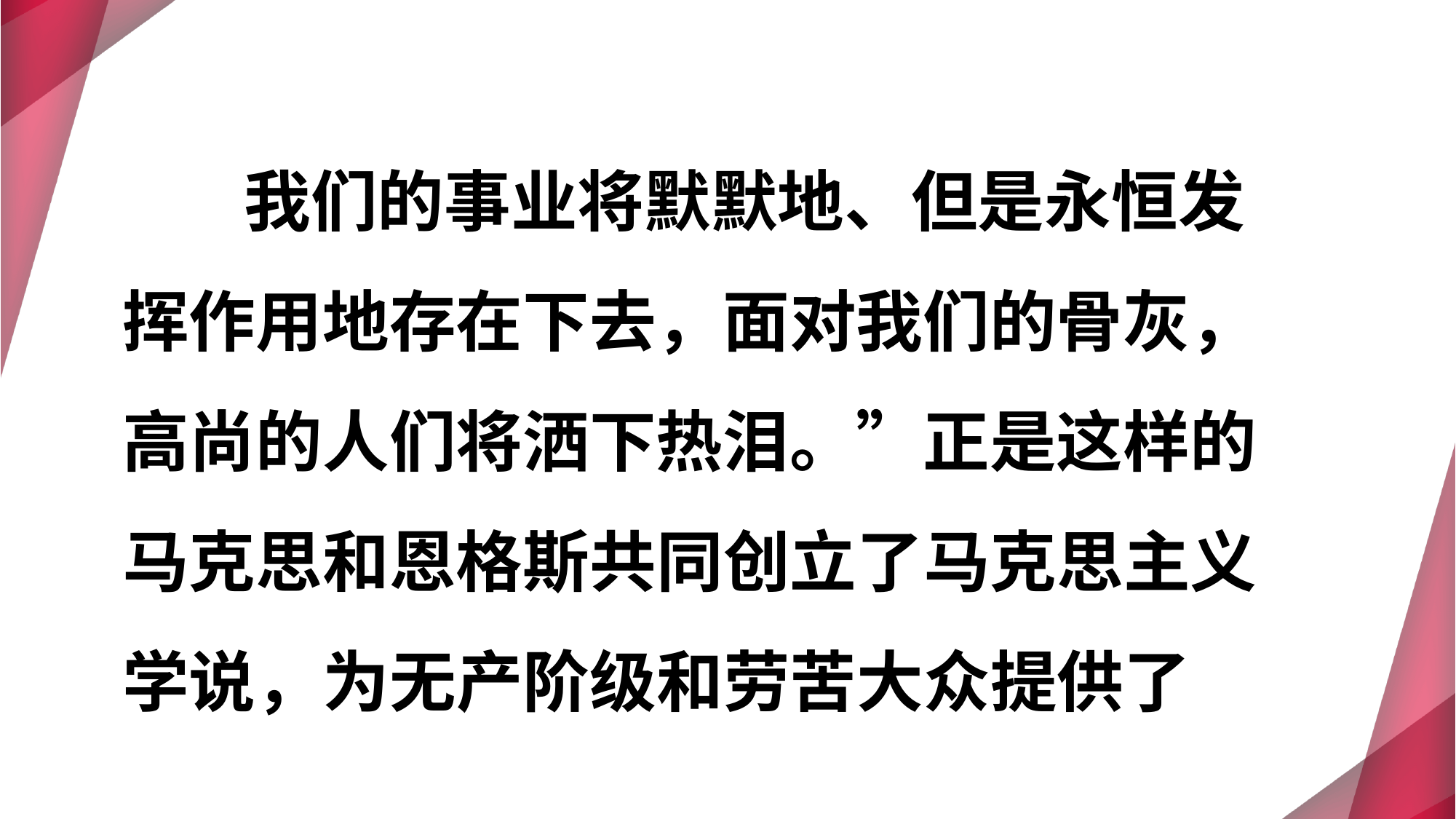

我们的事业将默默地、但是永恒发挥作用地存在下去，面对我们的骨灰，高尚的人们将洒下热泪。”正是这样的马克思和恩格斯共同创立了马克思主义学说，为无产阶级和劳苦大众提供了